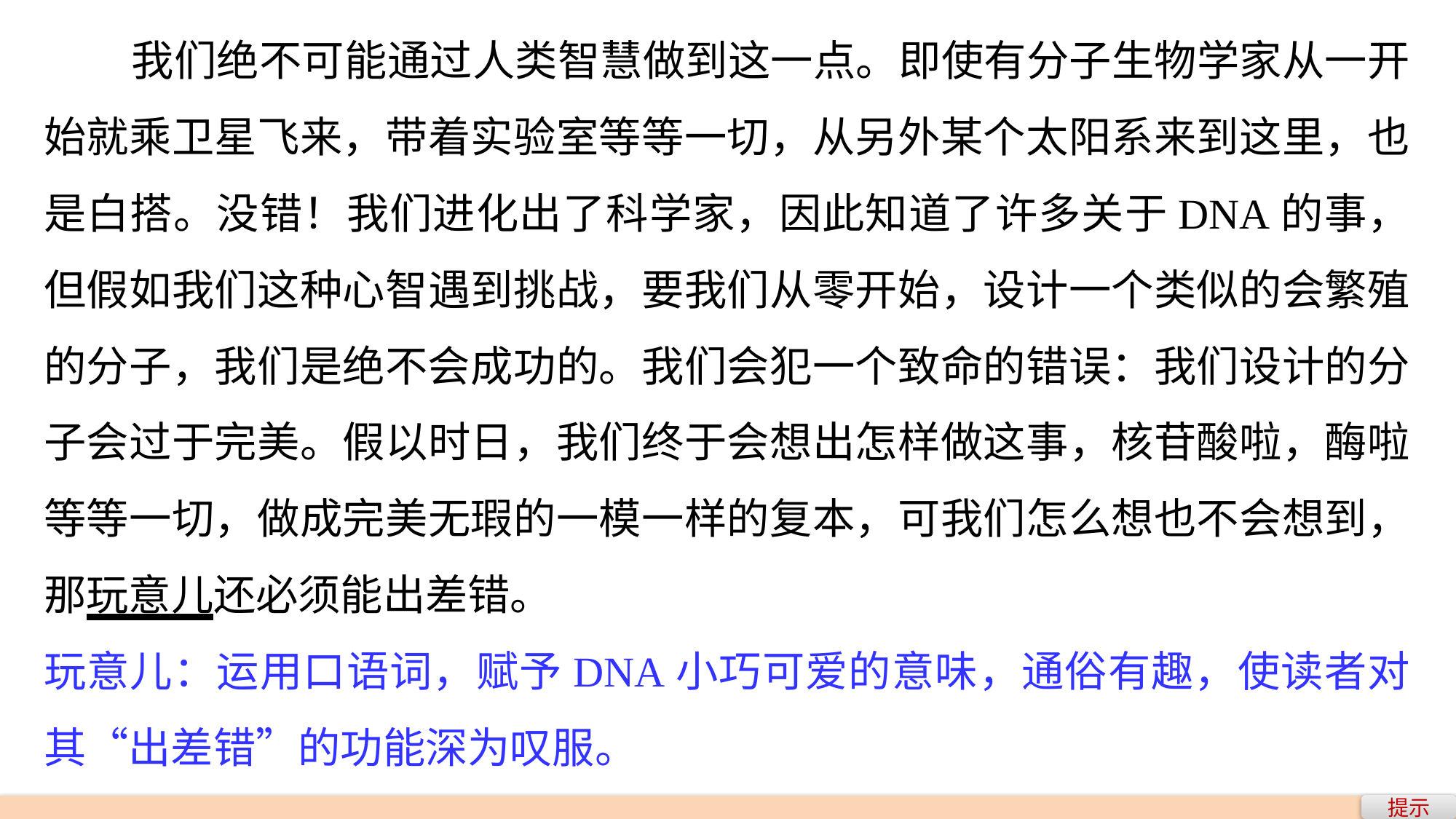

我们绝不可能通过人类智慧做到这一点。即使有分子生物学家从一开始就乘卫星飞来，带着实验室等等一切，从另外某个太阳系来到这里，也是白搭。没错！我们进化出了科学家，因此知道了许多关于DNA的事，但假如我们这种心智遇到挑战，要我们从零开始，设计一个类似的会繁殖的分子，我们是绝不会成功的。我们会犯一个致命的错误：我们设计的分子会过于完美。假以时日，我们终于会想出怎样做这事，核苷酸啦，酶啦等等一切，做成完美无瑕的一模一样的复本，可我们怎么想也不会想到，那玩意儿还必须能出差错。
玩意儿：运用口语词，赋予DNA小巧可爱的意味，通俗有趣，使读者对其“出差错”的功能深为叹服。
提示